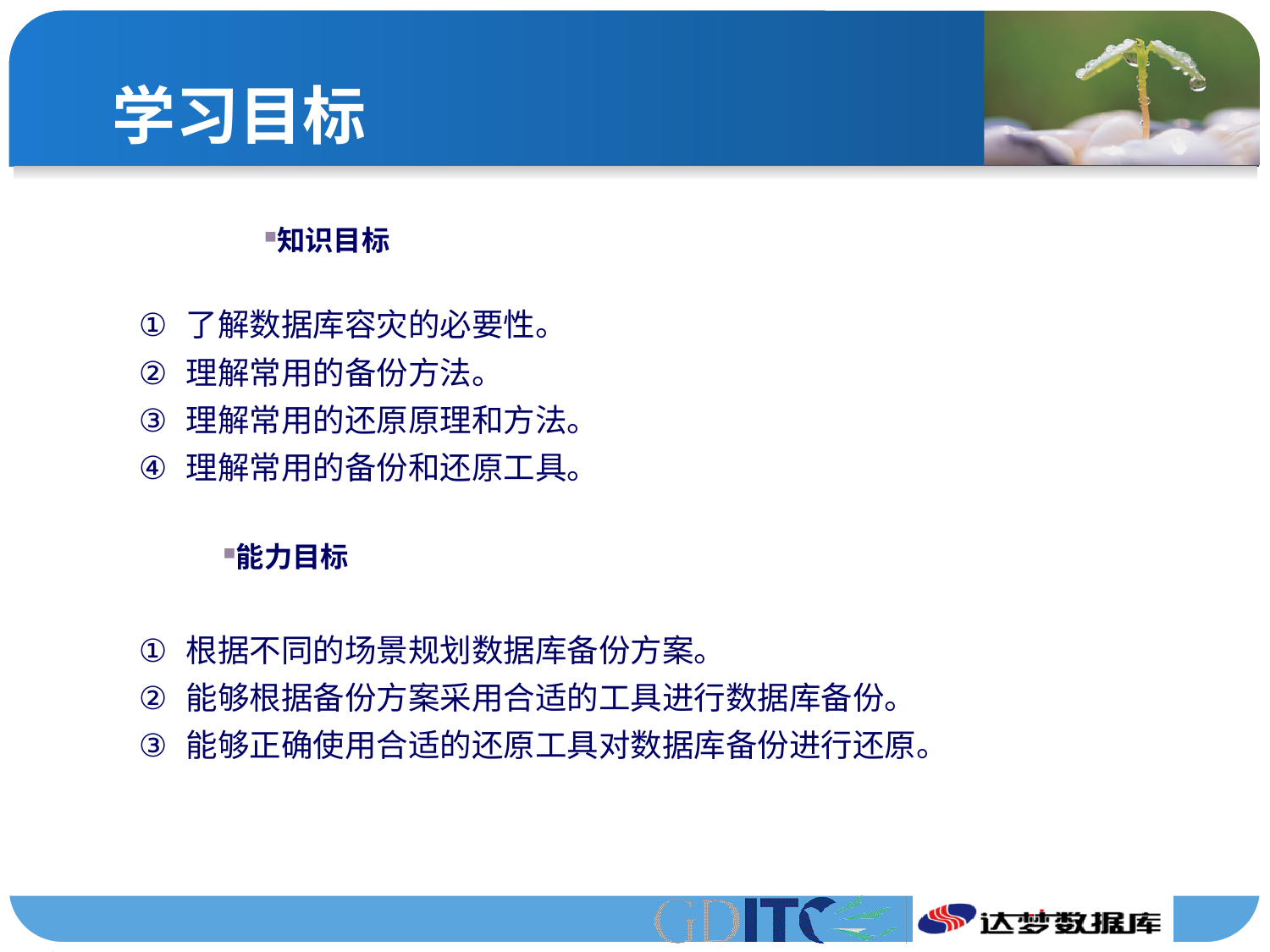

# 学习目标
知识目标

了解数据库容灾的必要性。
理解常用的备份方法。
理解常用的还原原理和方法。
理解常用的备份和还原工具。

能力目标

根据不同的场景规划数据库备份方案。
能够根据备份方案采用合适的工具进行数据库备份。
能够正确使用合适的还原工具对数据库备份进行还原。